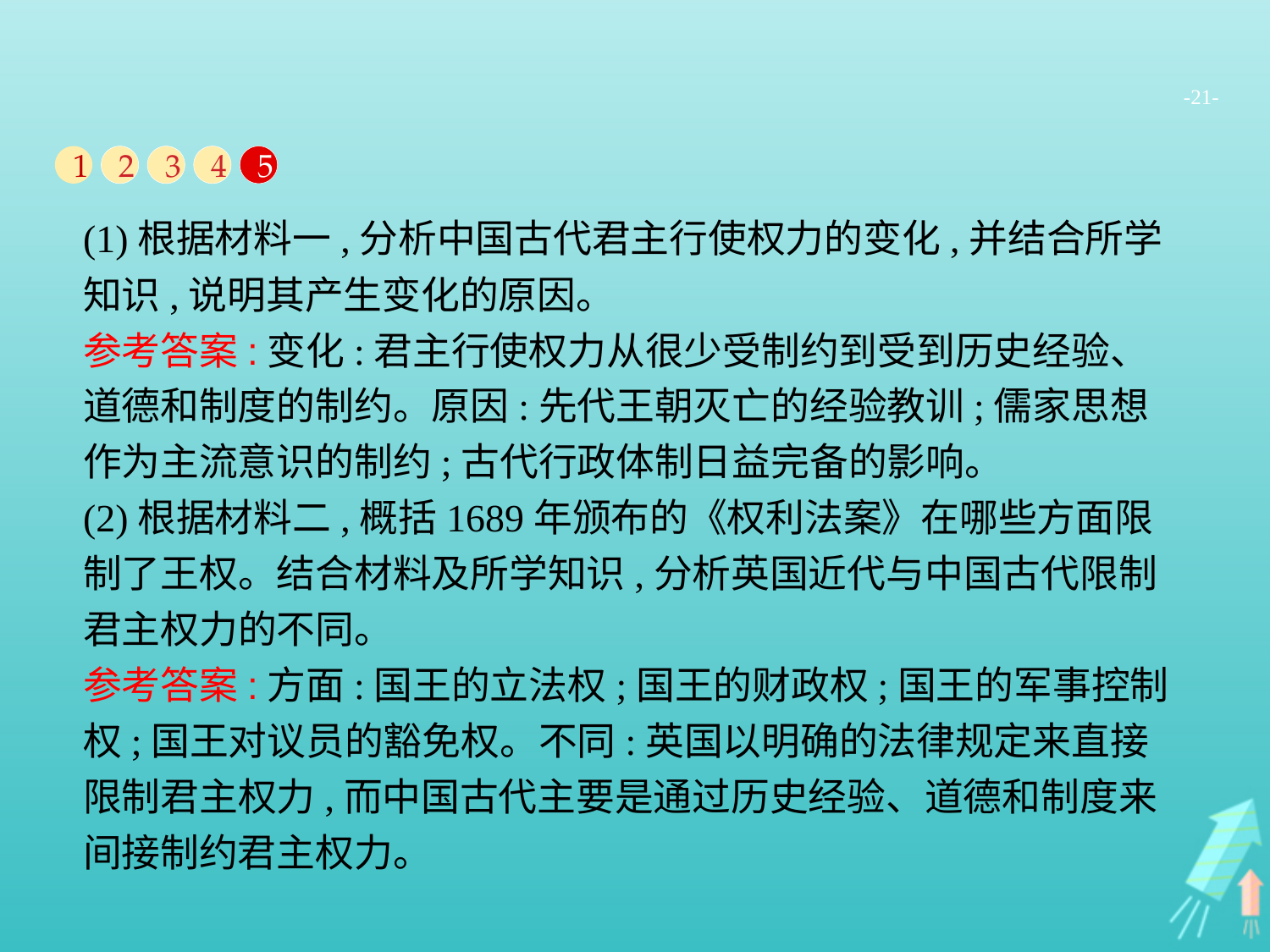

-21-
1
2
3
4
5
(1)根据材料一,分析中国古代君主行使权力的变化,并结合所学知识,说明其产生变化的原因。
参考答案:变化:君主行使权力从很少受制约到受到历史经验、道德和制度的制约。原因:先代王朝灭亡的经验教训;儒家思想作为主流意识的制约;古代行政体制日益完备的影响。
(2)根据材料二,概括1689年颁布的《权利法案》在哪些方面限制了王权。结合材料及所学知识,分析英国近代与中国古代限制君主权力的不同。
参考答案:方面:国王的立法权;国王的财政权;国王的军事控制权;国王对议员的豁免权。不同:英国以明确的法律规定来直接限制君主权力,而中国古代主要是通过历史经验、道德和制度来间接制约君主权力。